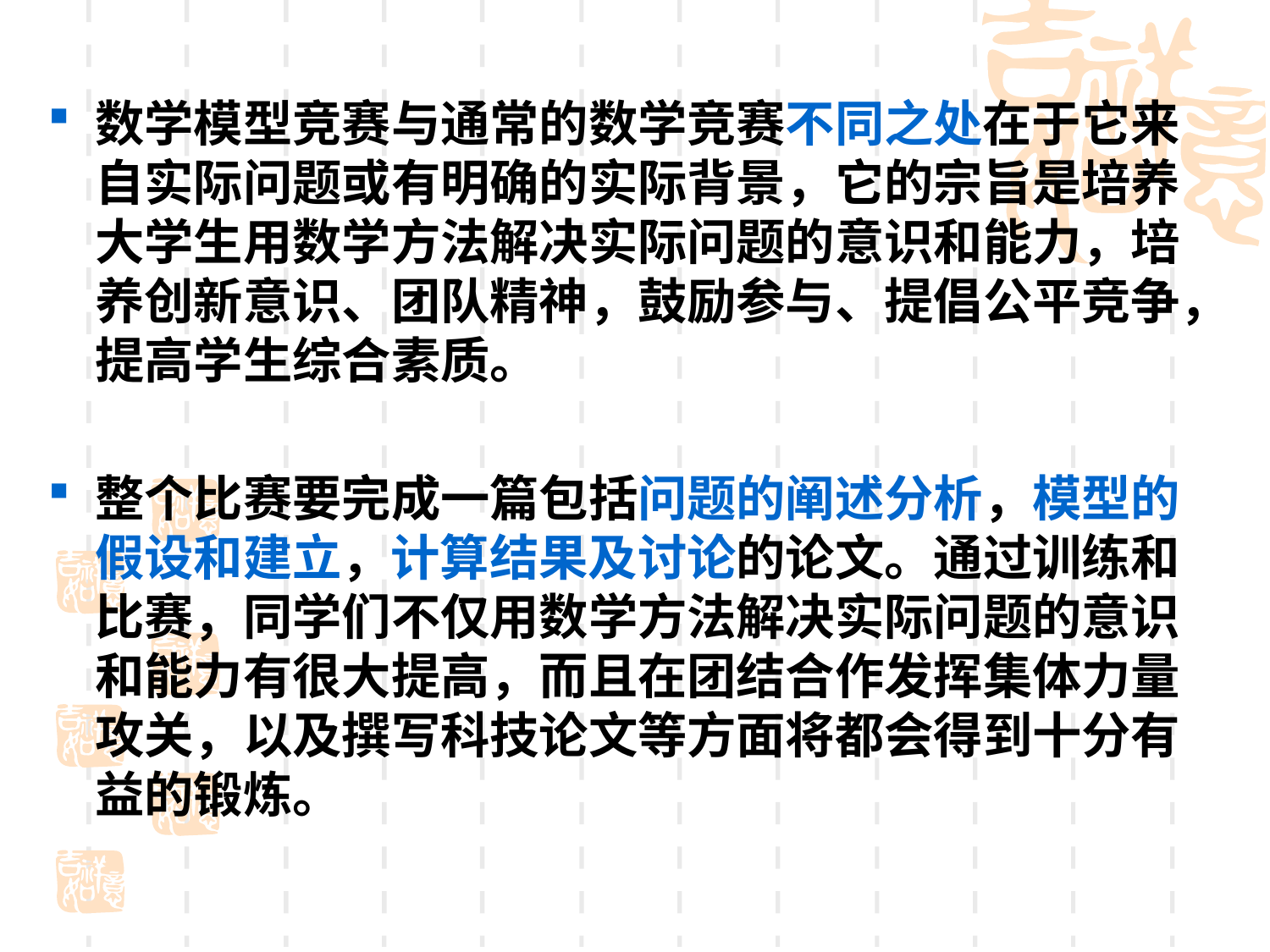

#
数学模型竞赛与通常的数学竞赛不同之处在于它来自实际问题或有明确的实际背景，它的宗旨是培养大学生用数学方法解决实际问题的意识和能力，培养创新意识、团队精神，鼓励参与、提倡公平竞争，提高学生综合素质。

整个比赛要完成一篇包括问题的阐述分析，模型的假设和建立，计算结果及讨论的论文。通过训练和比赛，同学们不仅用数学方法解决实际问题的意识和能力有很大提高，而且在团结合作发挥集体力量攻关，以及撰写科技论文等方面将都会得到十分有益的锻炼。